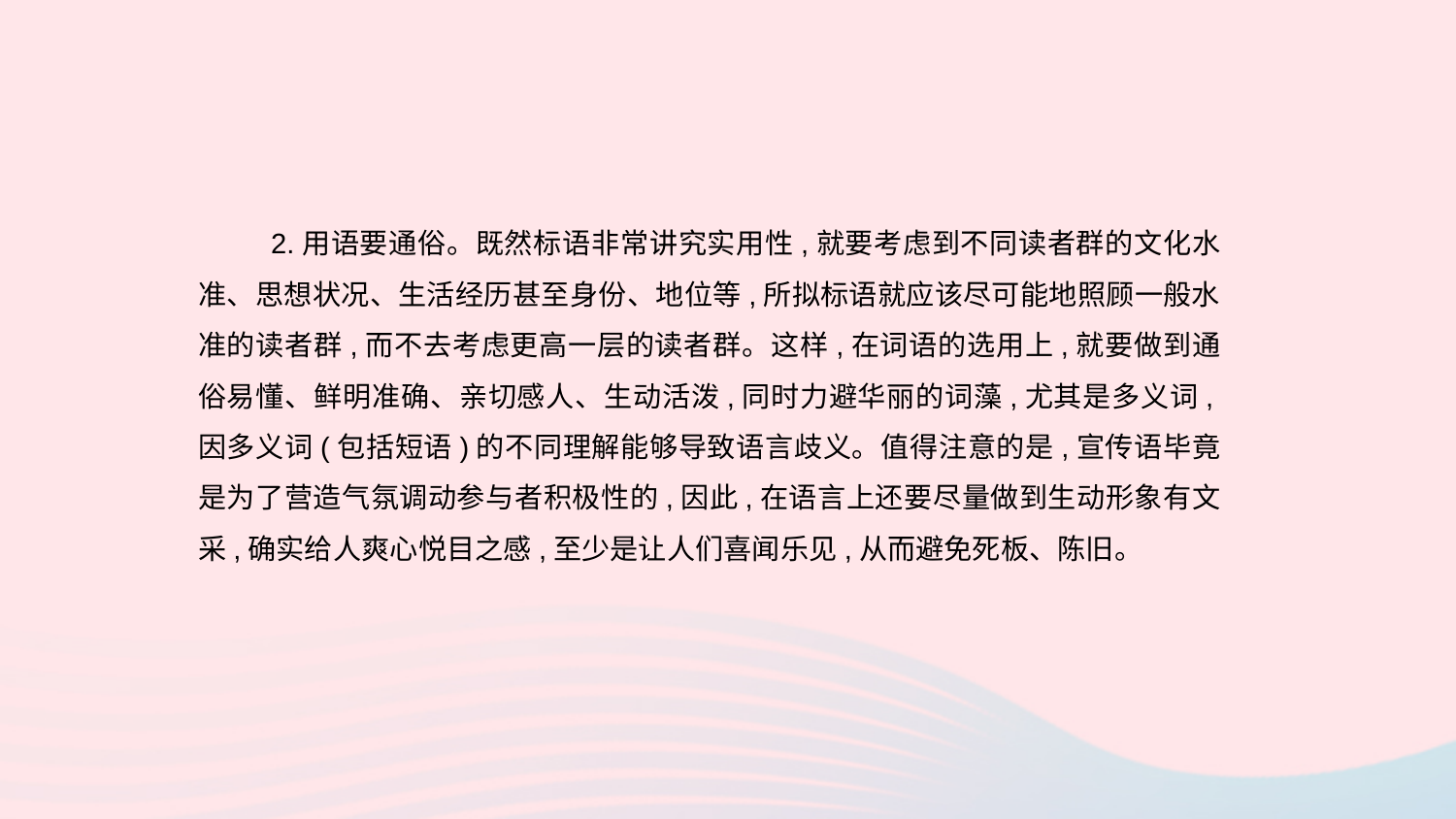

2.用语要通俗。既然标语非常讲究实用性,就要考虑到不同读者群的文化水准、思想状况、生活经历甚至身份、地位等,所拟标语就应该尽可能地照顾一般水准的读者群,而不去考虑更高一层的读者群。这样,在词语的选用上,就要做到通俗易懂、鲜明准确、亲切感人、生动活泼,同时力避华丽的词藻,尤其是多义词,因多义词(包括短语)的不同理解能够导致语言歧义。值得注意的是,宣传语毕竟是为了营造气氛调动参与者积极性的,因此,在语言上还要尽量做到生动形象有文采,确实给人爽心悦目之感,至少是让人们喜闻乐见,从而避免死板、陈旧。